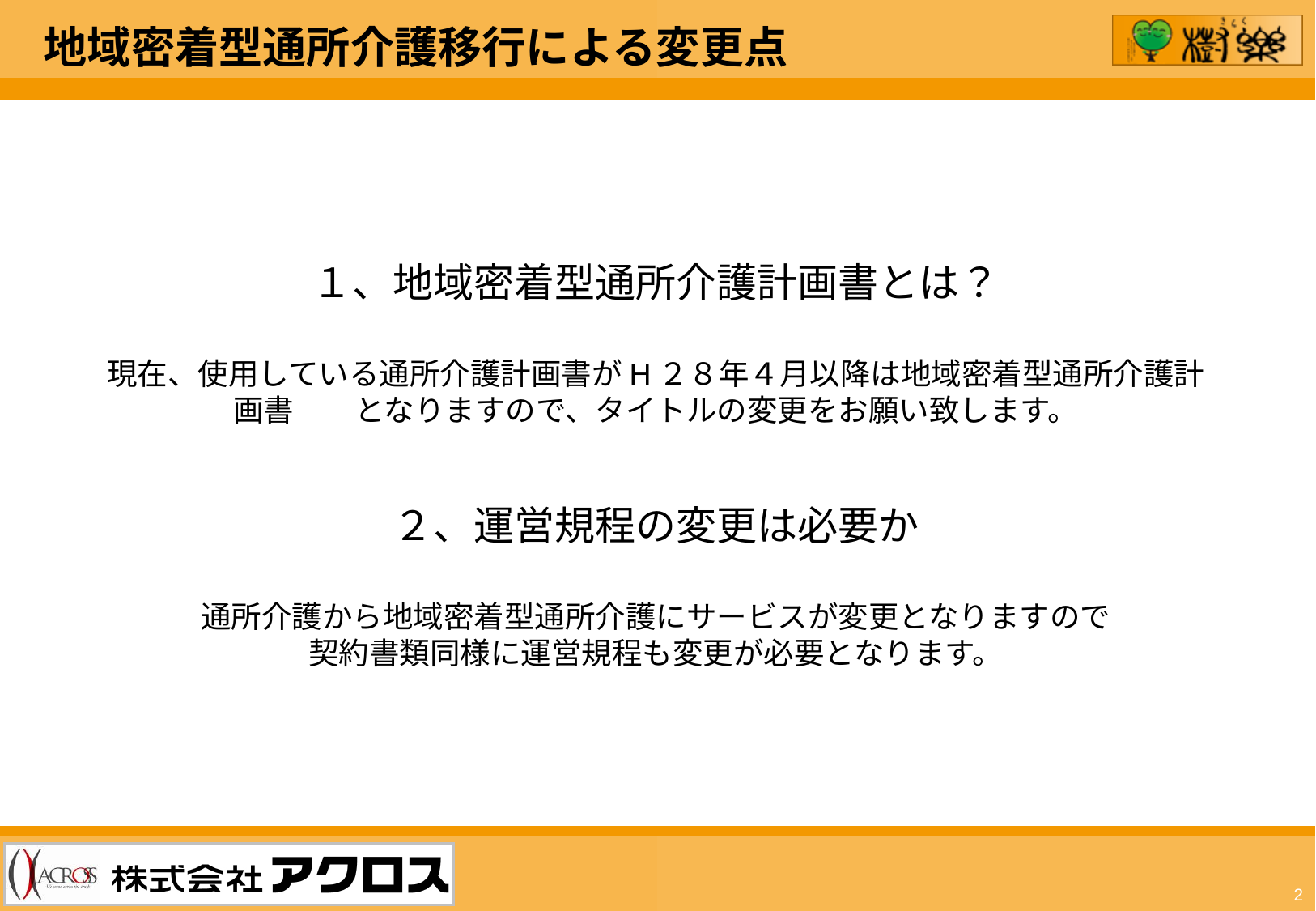

地域密着型通所介護移行による変更点
１、地域密着型通所介護計画書とは？

現在、使用している通所介護計画書がH２８年４月以降は地域密着型通所介護計画書　　となりますので、タイトルの変更をお願い致します。

２、運営規程の変更は必要か

通所介護から地域密着型通所介護にサービスが変更となりますので
契約書類同様に運営規程も変更が必要となります。
2